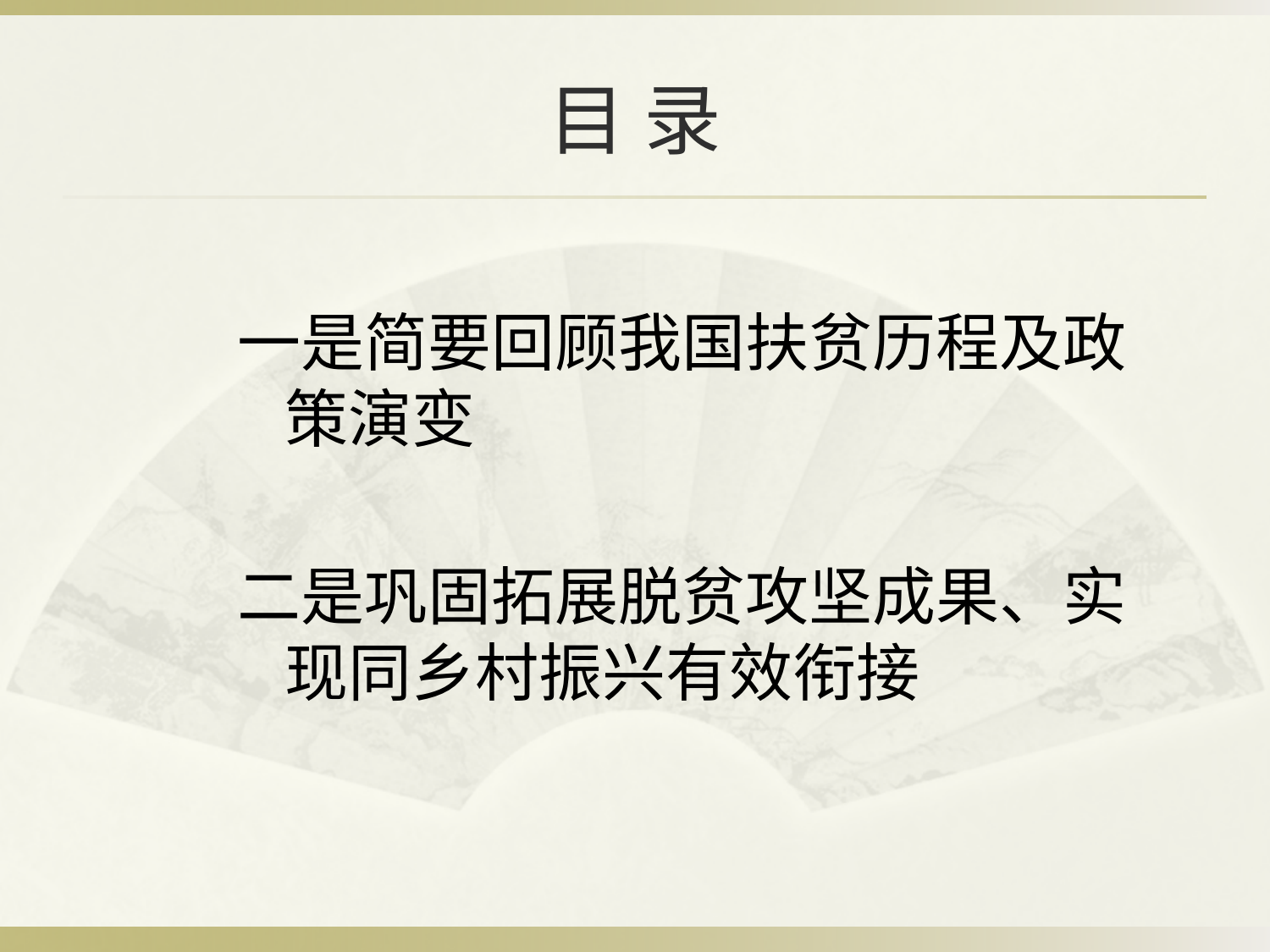

# 目 录

一是简要回顾我国扶贫历程及政策演变

二是巩固拓展脱贫攻坚成果、实现同乡村振兴有效衔接